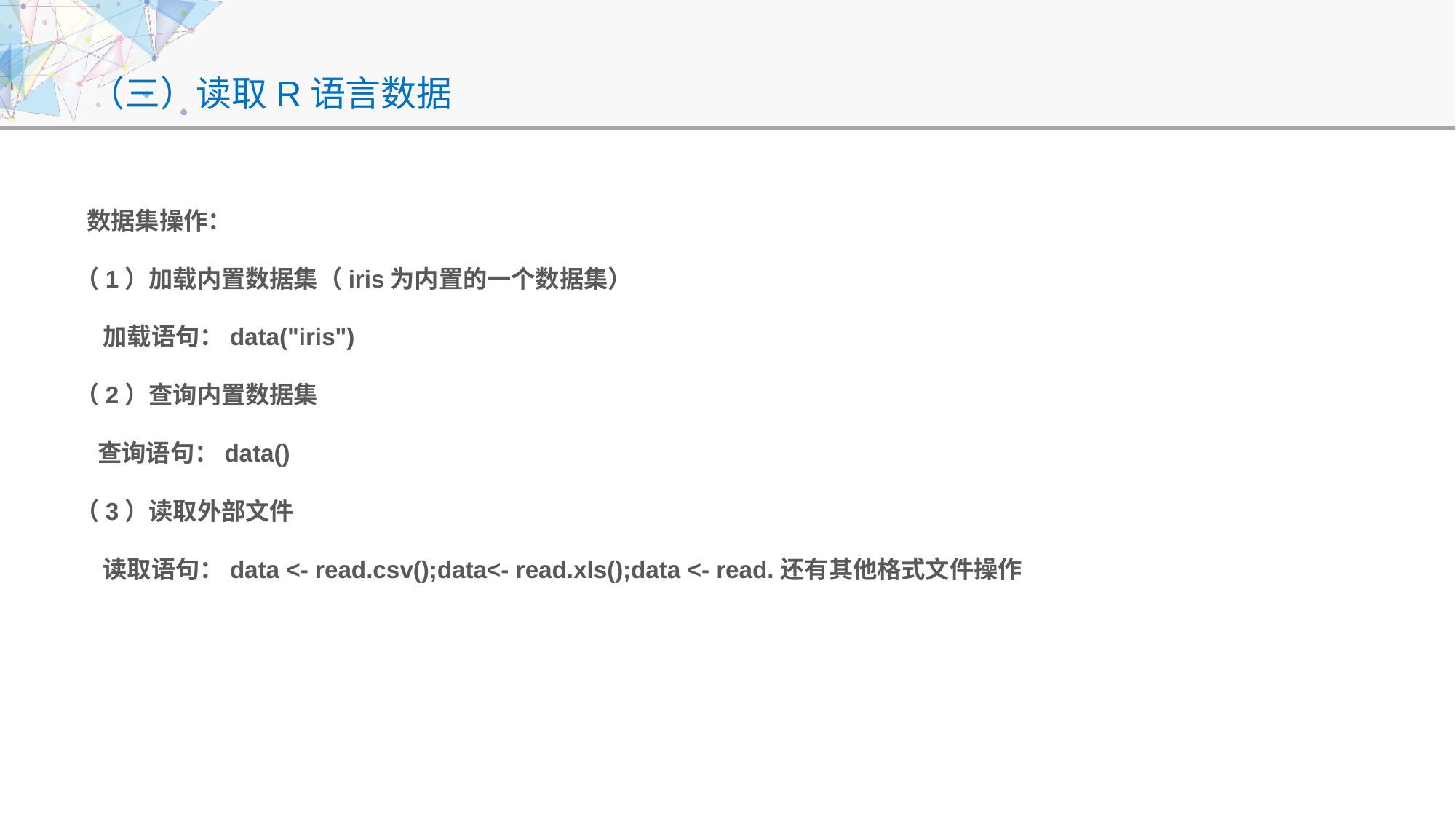

# （三）读取R语言数据

 数据集操作：

（1）加载内置数据集（iris为内置的一个数据集）

    加载语句：data("iris")

（2）查询内置数据集

   查询语句：data()

（3）读取外部文件

    读取语句：data <- read.csv();data<- read.xls();data <- read.还有其他格式文件操作